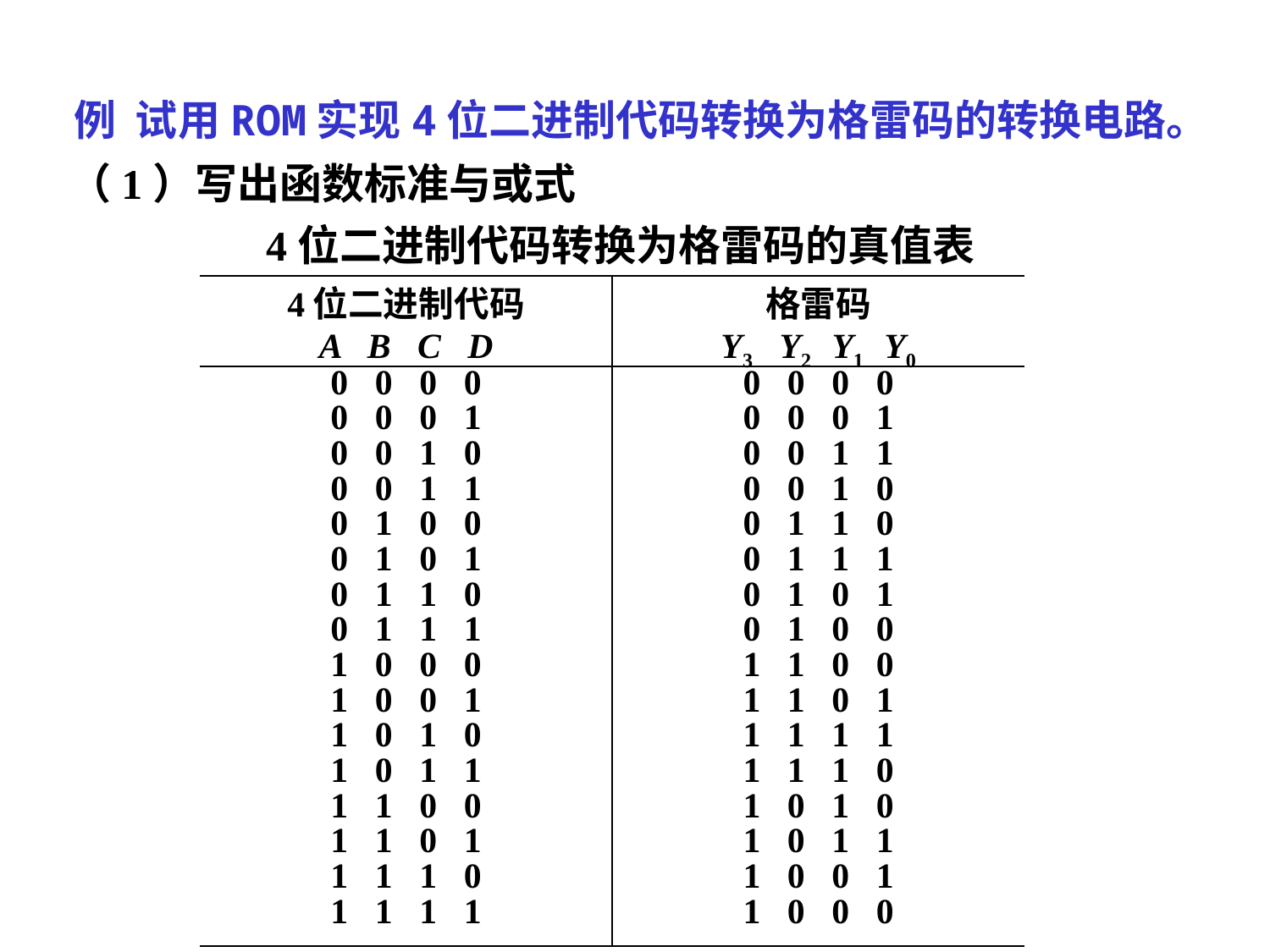

# 例  试用ROM实现4位二进制代码转换为格雷码的转换电路。

（1）写出函数标准与或式
4位二进制代码转换为格雷码的真值表
| 4位二进制代码 A B C D | 格雷码 Y3 Y2 Y1 Y0 |
| --- | --- |
| 0 0 0 0 0 0 0 1 0 0 1 0 0 0 1 1 0 1 0 0 0 1 0 1 0 1 1 0 0 1 1 1 1 0 0 0 1 0 0 1 1 0 1 0 1 0 1 1 1 1 0 0 1 1 0 1 1 1 1 0 1 1 1 1 | 0 0 0 0 0 0 0 1 0 0 1 1 0 0 1 0 0 1 1 0 0 1 1 1 0 1 0 1 0 1 0 0 1 1 0 0 1 1 0 1 1 1 1 1 1 1 1 0 1 0 1 0 1 0 1 1 1 0 0 1 1 0 0 0 |